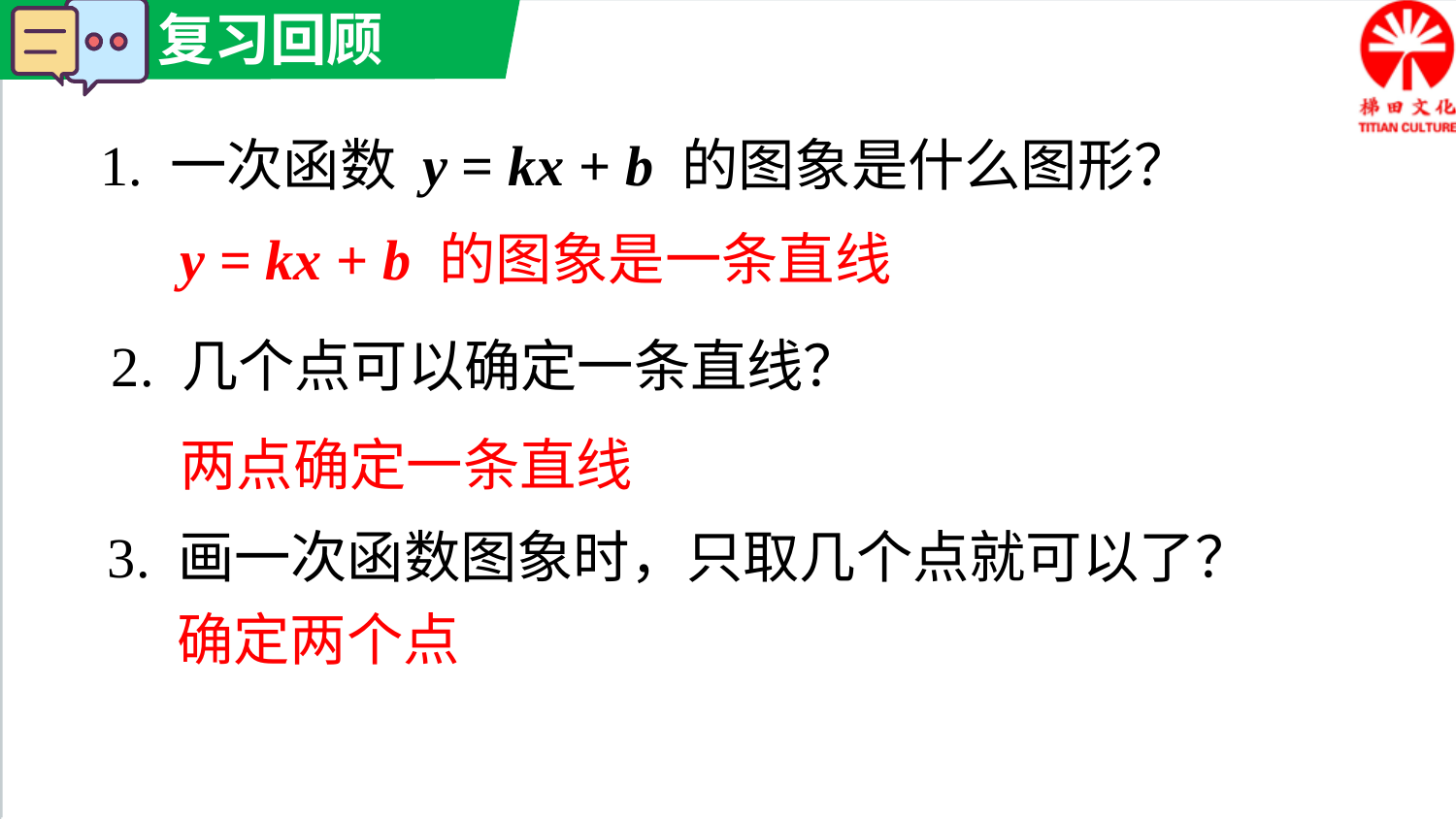

1. 一次函数 y = kx + b 的图象是什么图形？
y = kx + b 的图象是一条直线
2. 几个点可以确定一条直线？
两点确定一条直线
3. 画一次函数图象时，只取几个点就可以了？
确定两个点